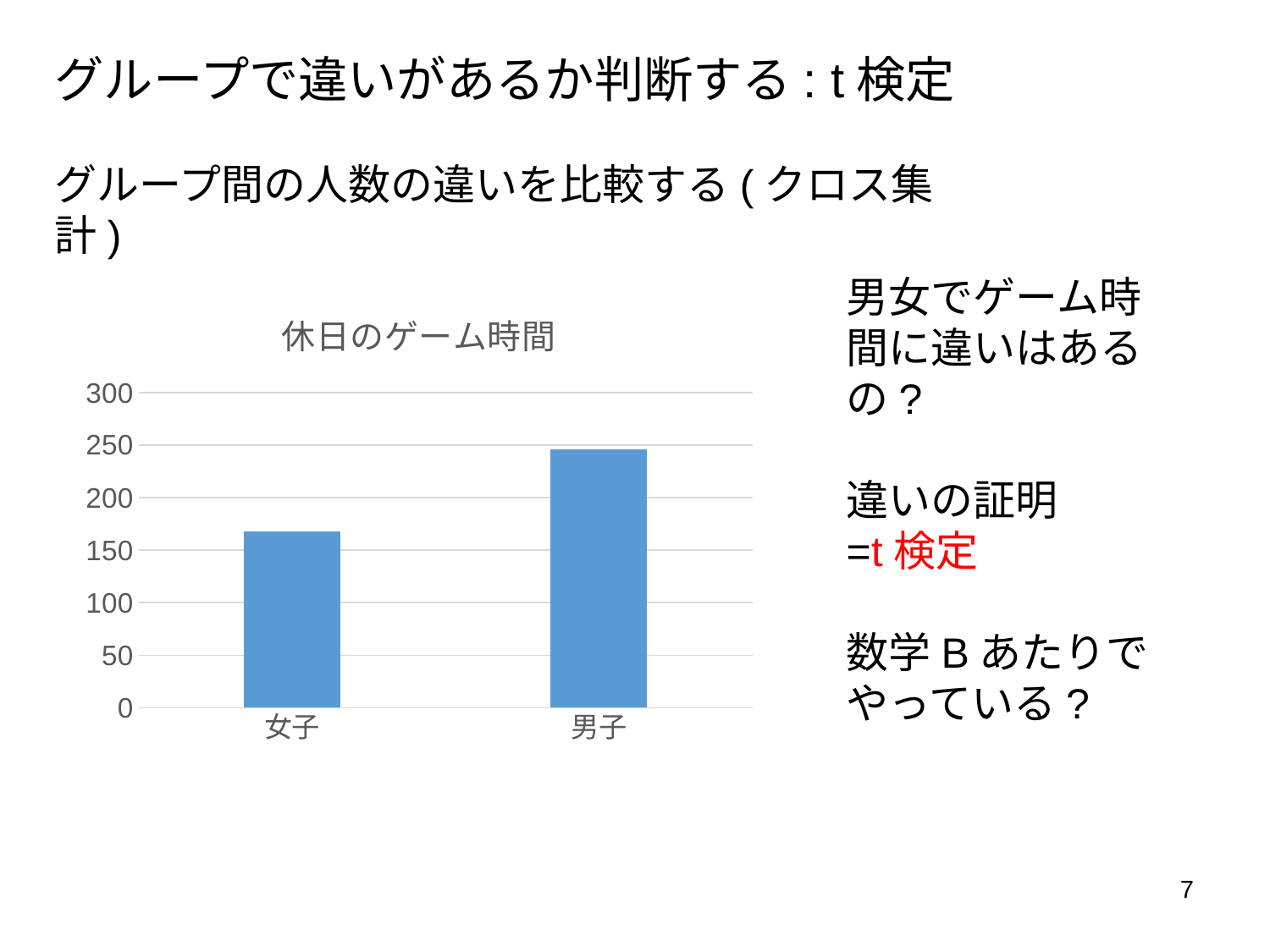

グループで違いがあるか判断する: t検定
グループ間の人数の違いを比較する(クロス集計)
男女でゲーム時間に違いはあるの?

違いの証明
=t検定

数学Bあたりで
やっている?

### Chart: 休日のゲーム時間

| Category |  |
|---|---|
| 女子 | 168.2608695652174 |
| 男子 | 246.5 |
7